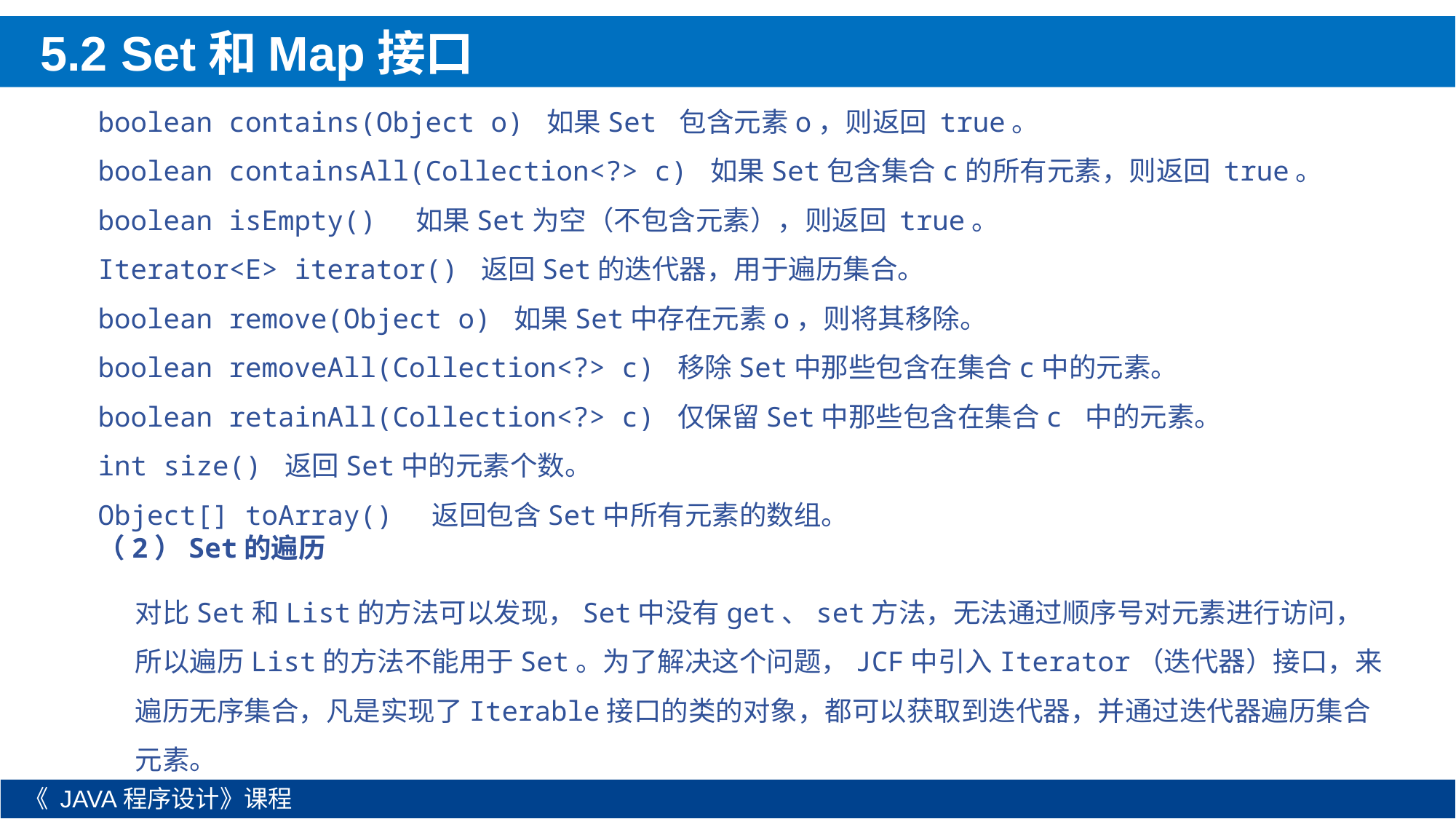

5.2 Set和Map接口
boolean contains(Object o) 如果Set 包含元素o，则返回 true。
boolean containsAll(Collection<?> c) 如果Set包含集合c的所有元素，则返回 true。
boolean isEmpty()  如果Set为空（不包含元素），则返回 true。
Iterator<E> iterator() 返回Set的迭代器，用于遍历集合。
boolean remove(Object o) 如果Set中存在元素o，则将其移除。
boolean removeAll(Collection<?> c) 移除Set中那些包含在集合c中的元素。
boolean retainAll(Collection<?> c) 仅保留Set中那些包含在集合c 中的元素。
int size() 返回Set中的元素个数。
Object[] toArray()  返回包含Set中所有元素的数组。
（2）Set的遍历
对比Set和List的方法可以发现，Set中没有get、set方法，无法通过顺序号对元素进行访问，所以遍历List的方法不能用于Set。为了解决这个问题，JCF中引入Iterator（迭代器）接口，来遍历无序集合，凡是实现了Iterable接口的类的对象，都可以获取到迭代器，并通过迭代器遍历集合元素。
《 JAVA程序设计》课程